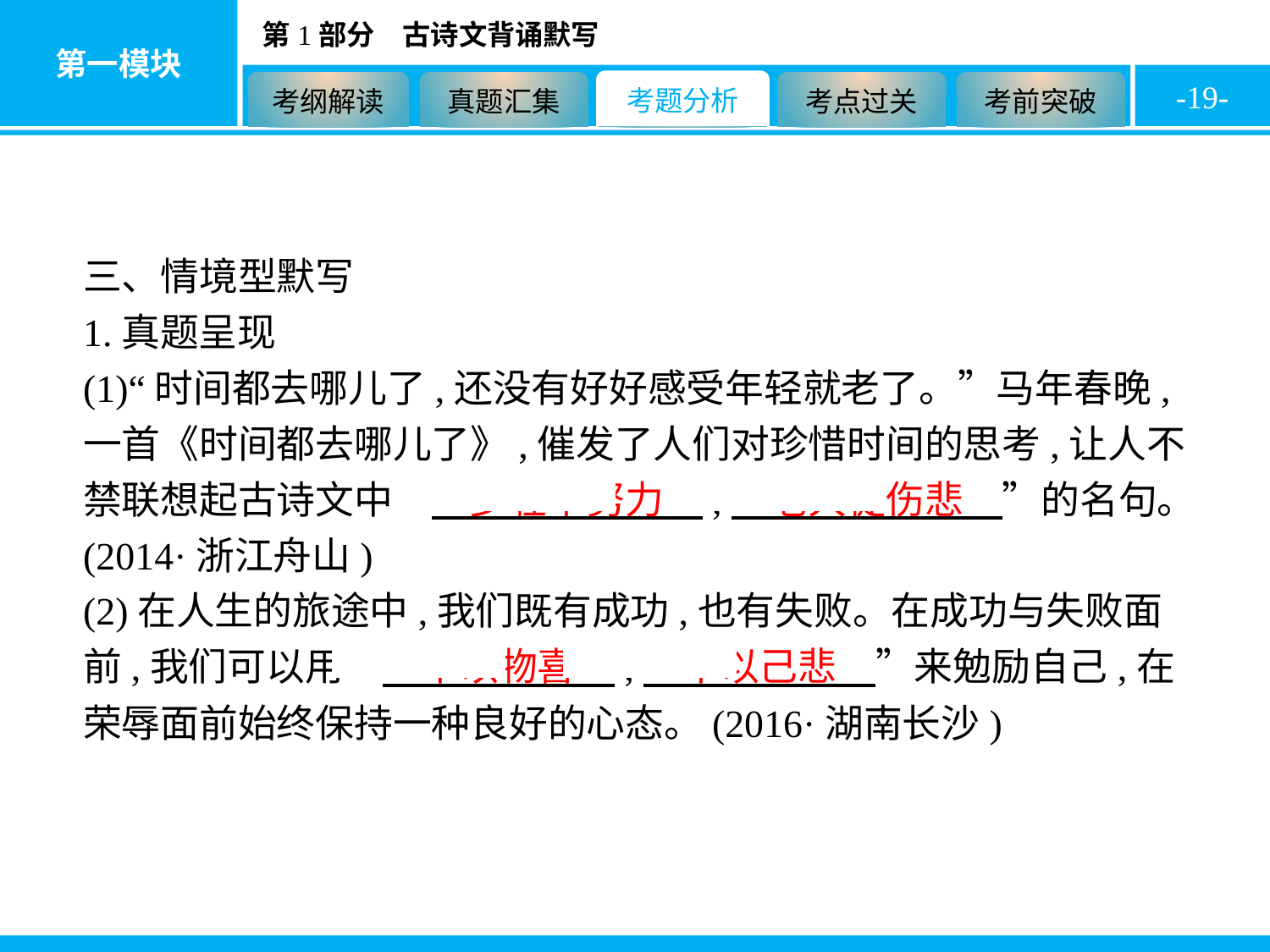

-19-
三、情境型默写
1.真题呈现
(1)“时间都去哪儿了,还没有好好感受年轻就老了。”马年春晚,一首《时间都去哪儿了》,催发了人们对珍惜时间的思考,让人不禁联想起古诗文中“　少壮不努力　,　老大徒伤悲　”的名句。(2014·浙江舟山)
(2)在人生的旅途中,我们既有成功,也有失败。在成功与失败面前,我们可以用“　不以物喜　,　不以己悲　”来勉励自己,在荣辱面前始终保持一种良好的心态。(2016·湖南长沙)